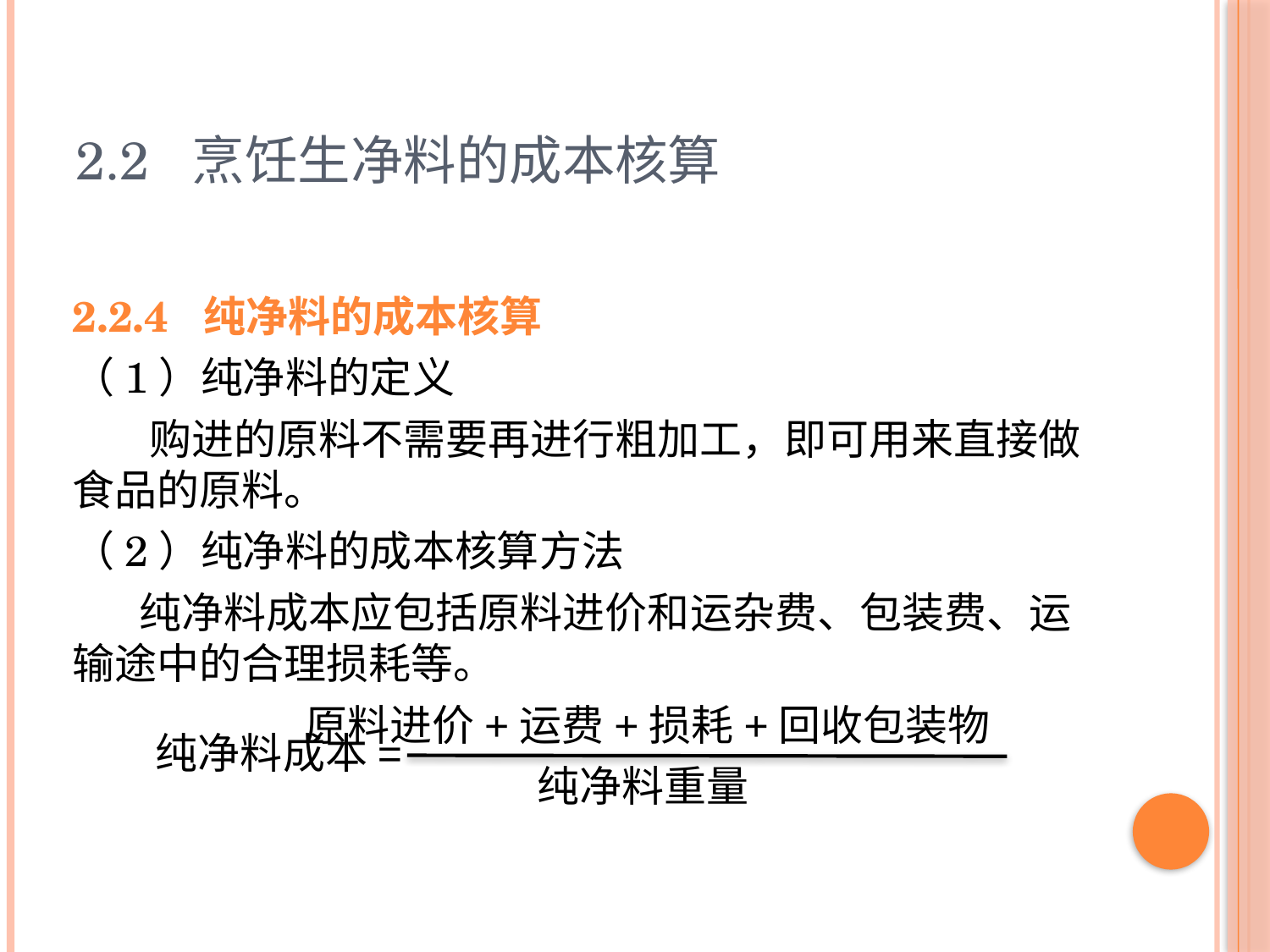

# 2.2  烹饪生净料的成本核算

2.2.4  纯净料的成本核算
（1）纯净料的定义
       购进的原料不需要再进行粗加工，即可用来直接做食品的原料。
（2）纯净料的成本核算方法
      纯净料成本应包括原料进价和运杂费、包装费、运输途中的合理损耗等。
           原料进价+运费+损耗+回收包装物
          纯净料重量

纯净料成本=